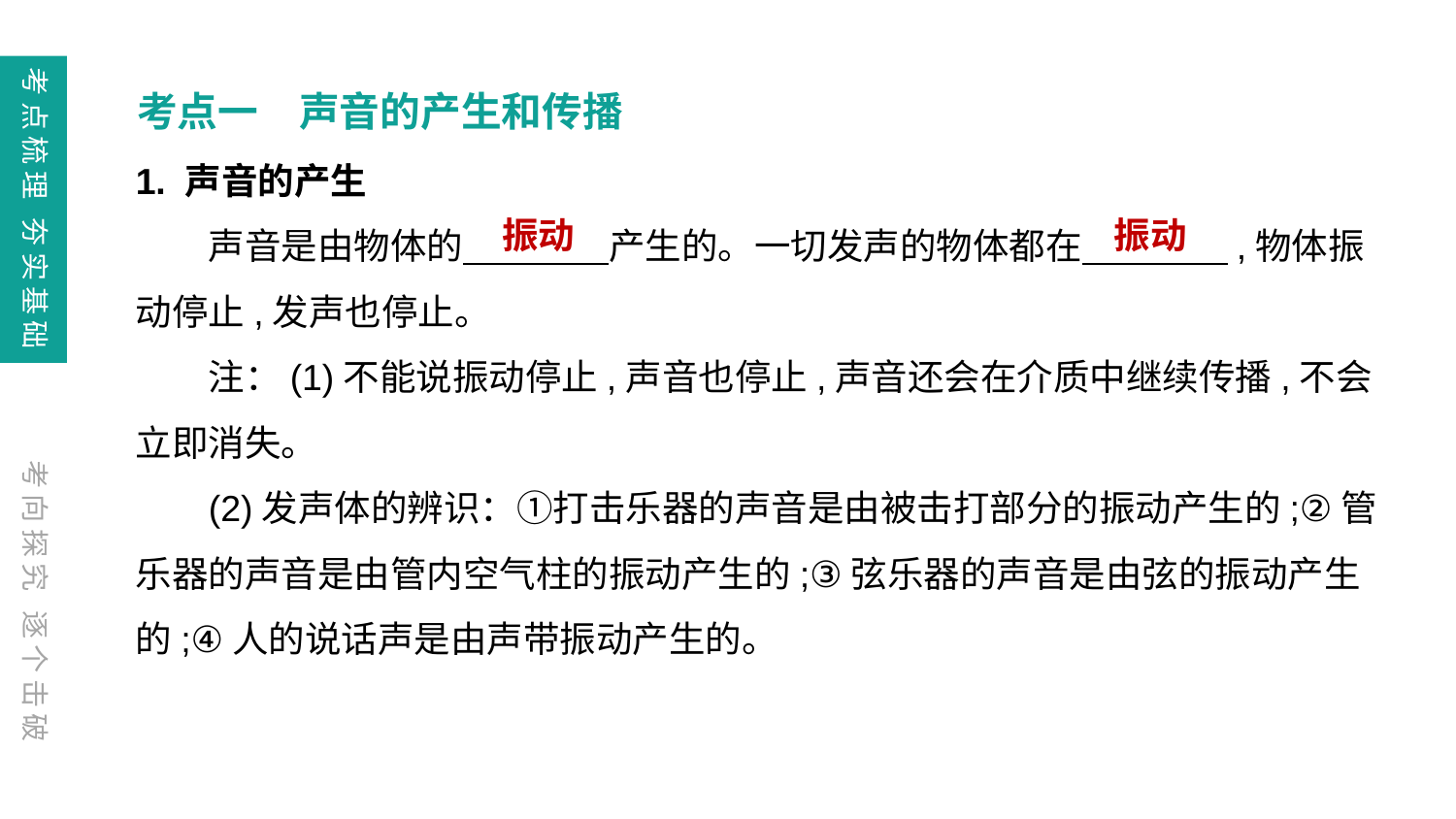

考点梳理 夯实基础
考点一　声音的产生和传播
1. 声音的产生
声音是由物体的　　　　产生的。一切发声的物体都在　　　　,物体振动停止,发声也停止。
注：(1)不能说振动停止,声音也停止,声音还会在介质中继续传播,不会立即消失。
(2)发声体的辨识：①打击乐器的声音是由被击打部分的振动产生的;②管乐器的声音是由管内空气柱的振动产生的;③弦乐器的声音是由弦的振动产生的;④人的说话声是由声带振动产生的。
振动
振动
考向探究 逐个击破